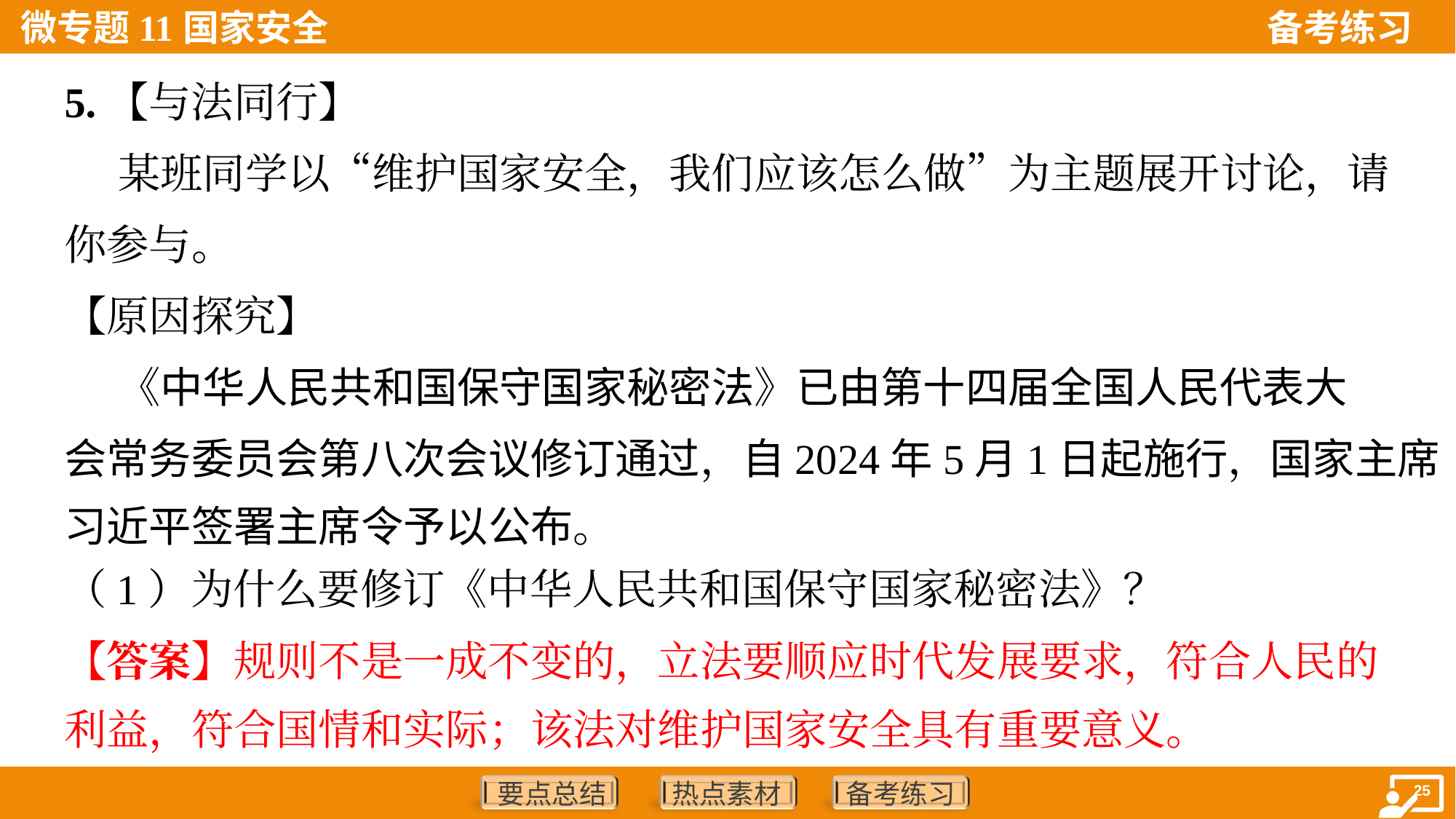

5.【与法同行】
    某班同学以“维护国家安全，我们应该怎么做”为主题展开讨论，请
你参与。
【原因探究】
    《中华人民共和国保守国家秘密法》已由第十四届全国人民代表大
会常务委员会第八次会议修订通过，自2024年5月1日起施行，国家主席
习近平签署主席令予以公布。
（1）为什么要修订《中华人民共和国保守国家秘密法》？
【答案】规则不是一成不变的，立法要顺应时代发展要求，符合人民的
利益，符合国情和实际；该法对维护国家安全具有重要意义。